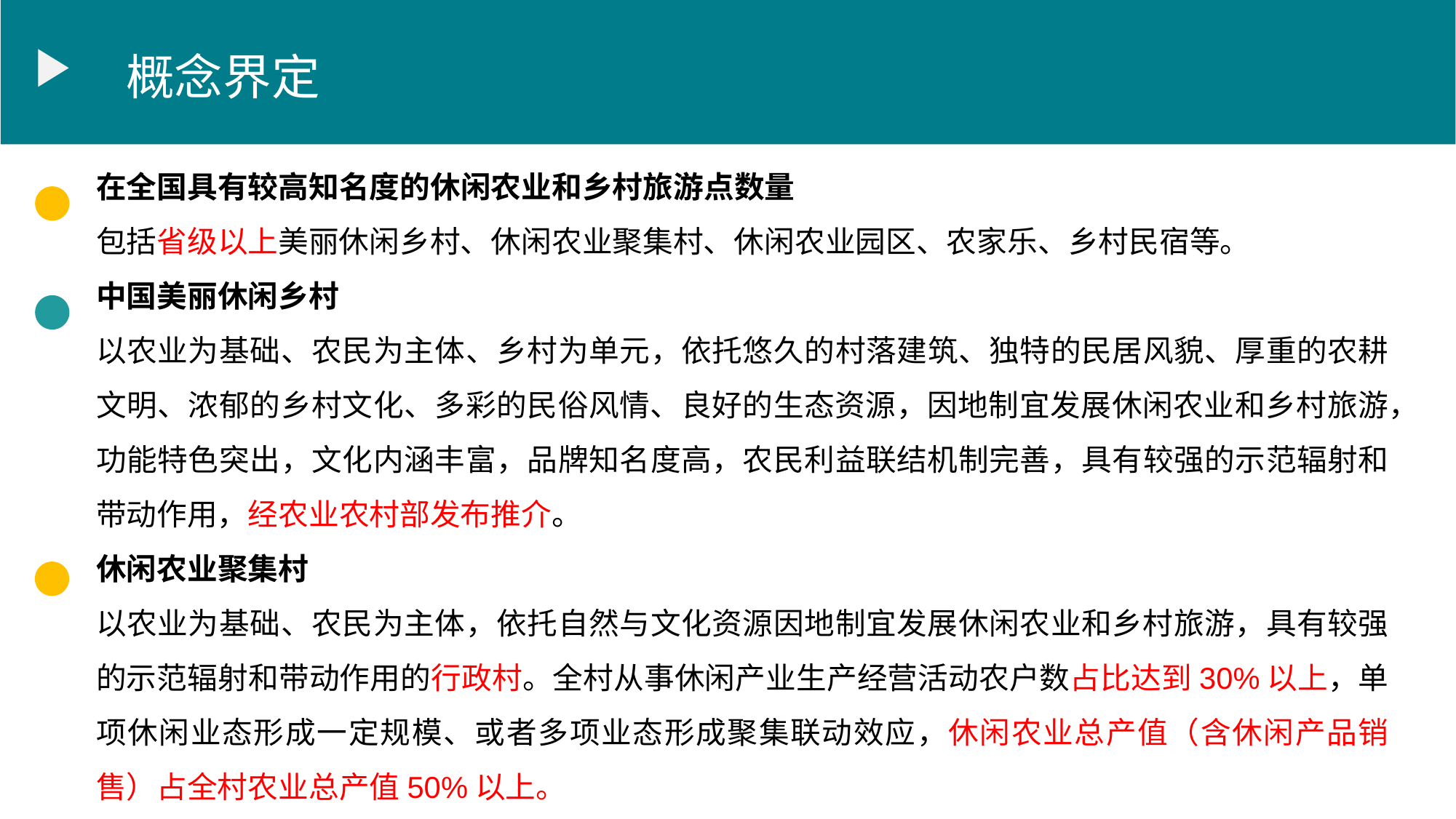

教育背景

概念界定

在全国具有较高知名度的休闲农业和乡村旅游点数量
包括省级以上美丽休闲乡村、休闲农业聚集村、休闲农业园区、农家乐、乡村民宿等。
中国美丽休闲乡村
以农业为基础、农民为主体、乡村为单元，依托悠久的村落建筑、独特的民居风貌、厚重的农耕文明、浓郁的乡村文化、多彩的民俗风情、良好的生态资源，因地制宜发展休闲农业和乡村旅游，功能特色突出，文化内涵丰富，品牌知名度高，农民利益联结机制完善，具有较强的示范辐射和带动作用，经农业农村部发布推介。
休闲农业聚集村
以农业为基础、农民为主体，依托自然与文化资源因地制宜发展休闲农业和乡村旅游，具有较强的示范辐射和带动作用的行政村。全村从事休闲产业生产经营活动农户数占比达到30%以上，单项休闲业态形成一定规模、或者多项业态形成聚集联动效应，休闲农业总产值（含休闲产品销售）占全村农业总产值50%以上。